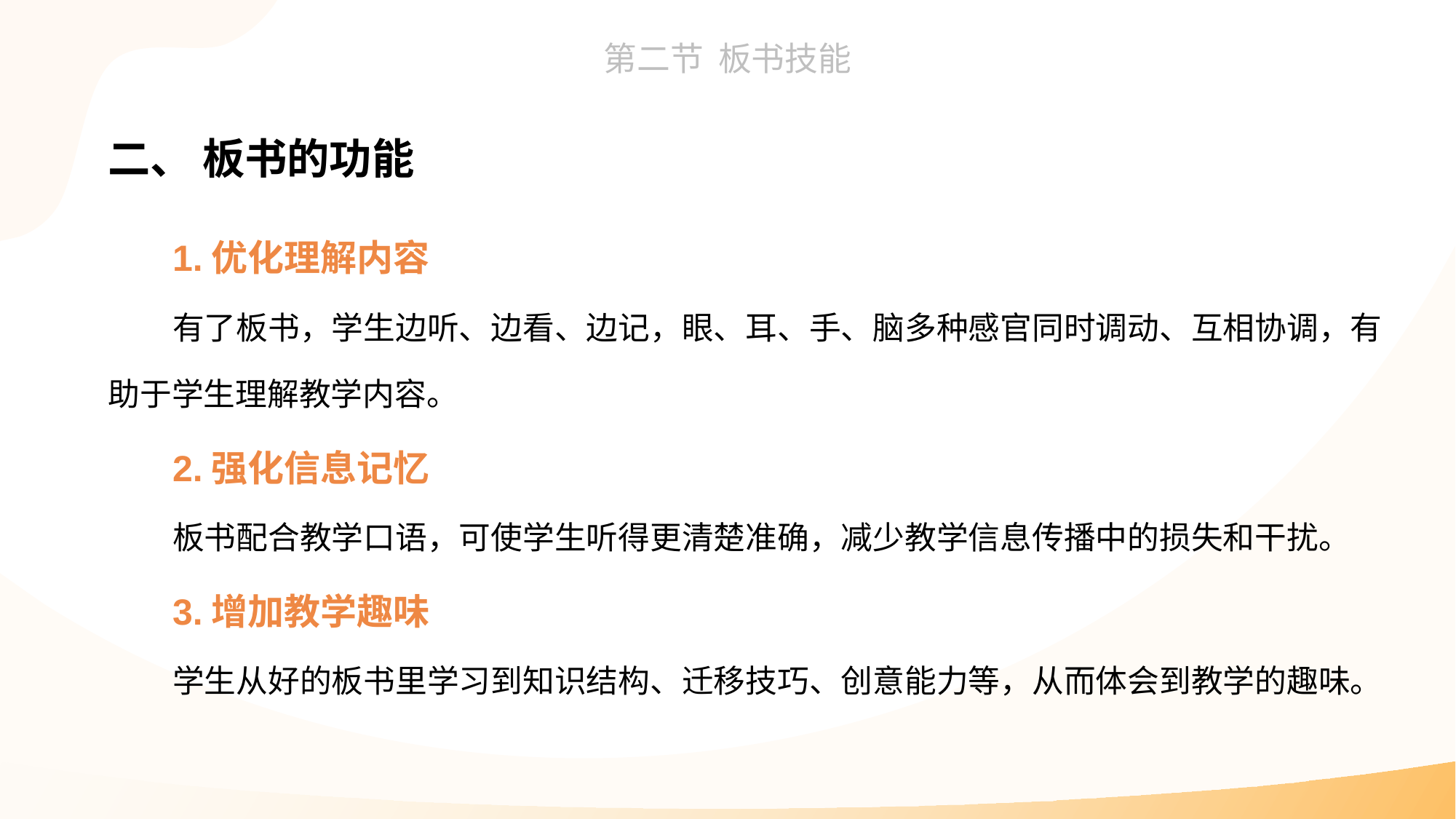

二、 板书的功能
1.优化理解内容
有了板书，学生边听、边看、边记，眼、耳、手、脑多种感官同时调动、互相协调，有助于学生理解教学内容。
2.强化信息记忆
板书配合教学口语，可使学生听得更清楚准确，减少教学信息传播中的损失和干扰。
3.增加教学趣味
学生从好的板书里学习到知识结构、迁移技巧、创意能力等，从而体会到教学的趣味。